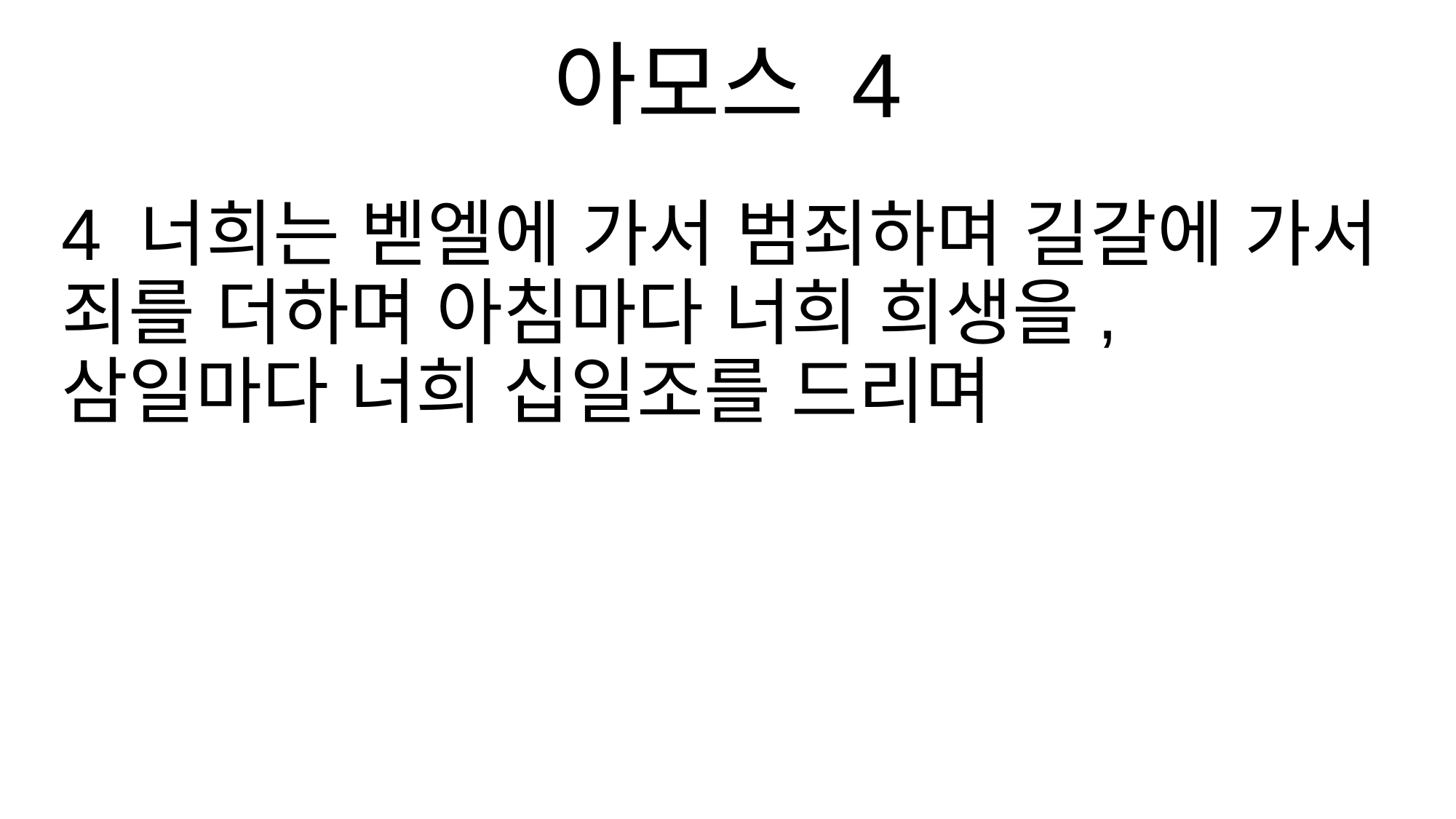

아모스 4
4 너희는 벧엘에 가서 범죄하며 길갈에 가서 죄를 더하며 아침마다 너희 희생을, 삼일마다 너희 십일조를 드리며